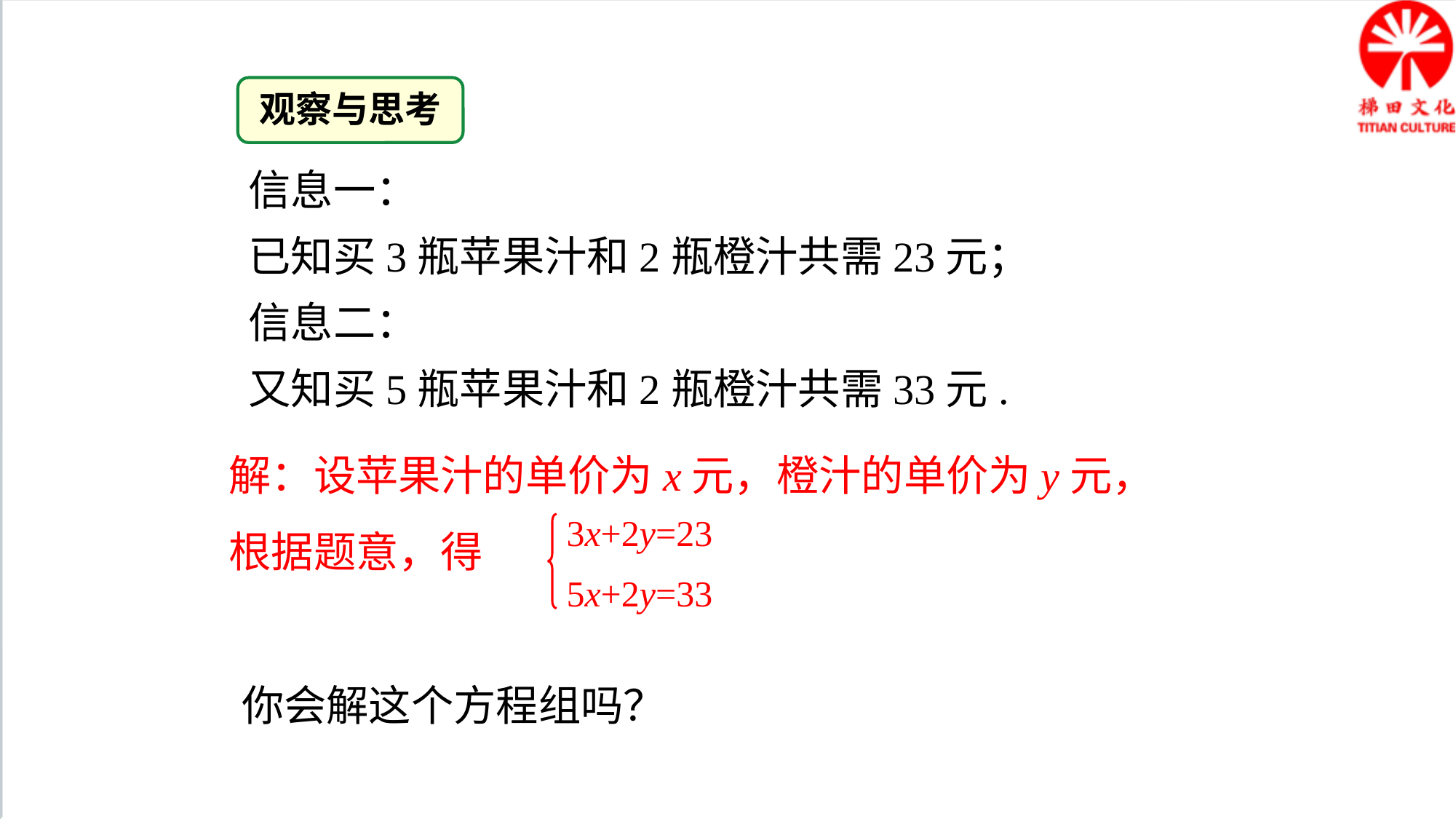

观察与思考
信息一：
已知买3瓶苹果汁和2瓶橙汁共需23元；
信息二：
又知买5瓶苹果汁和2瓶橙汁共需33元.
解：设苹果汁的单价为x元，橙汁的单价为y元，
根据题意，得
3x+2y=23
5x+2y=33

你会解这个方程组吗？